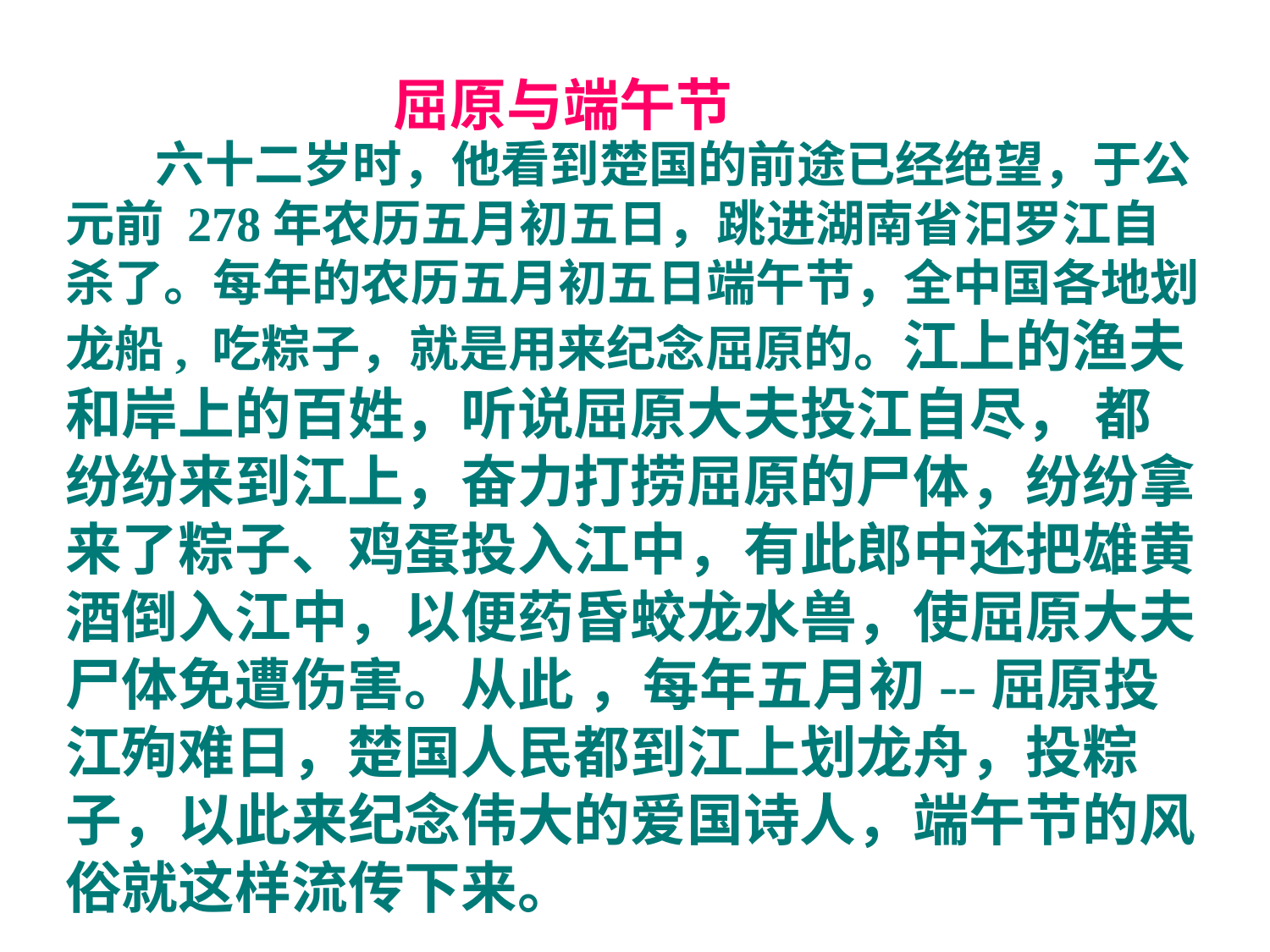

屈原与端午节
       六十二岁时，他看到楚国的前途已经绝望，于公元前 278年农历五月初五日，跳进湖南省汩罗江自杀了。每年的农历五月初五日端午节，全中国各地划龙船, 吃粽子，就是用来纪念屈原的。江上的渔夫和岸上的百姓，听说屈原大夫投江自尽， 都纷纷来到江上，奋力打捞屈原的尸体，纷纷拿来了粽子、鸡蛋投入江中，有此郎中还把雄黄酒倒入江中，以便药昏蛟龙水兽，使屈原大夫尸体免遭伤害。从此 ，每年五月初--屈原投江殉难日，楚国人民都到江上划龙舟，投粽子，以此来纪念伟大的爱国诗人，端午节的风俗就这样流传下来。